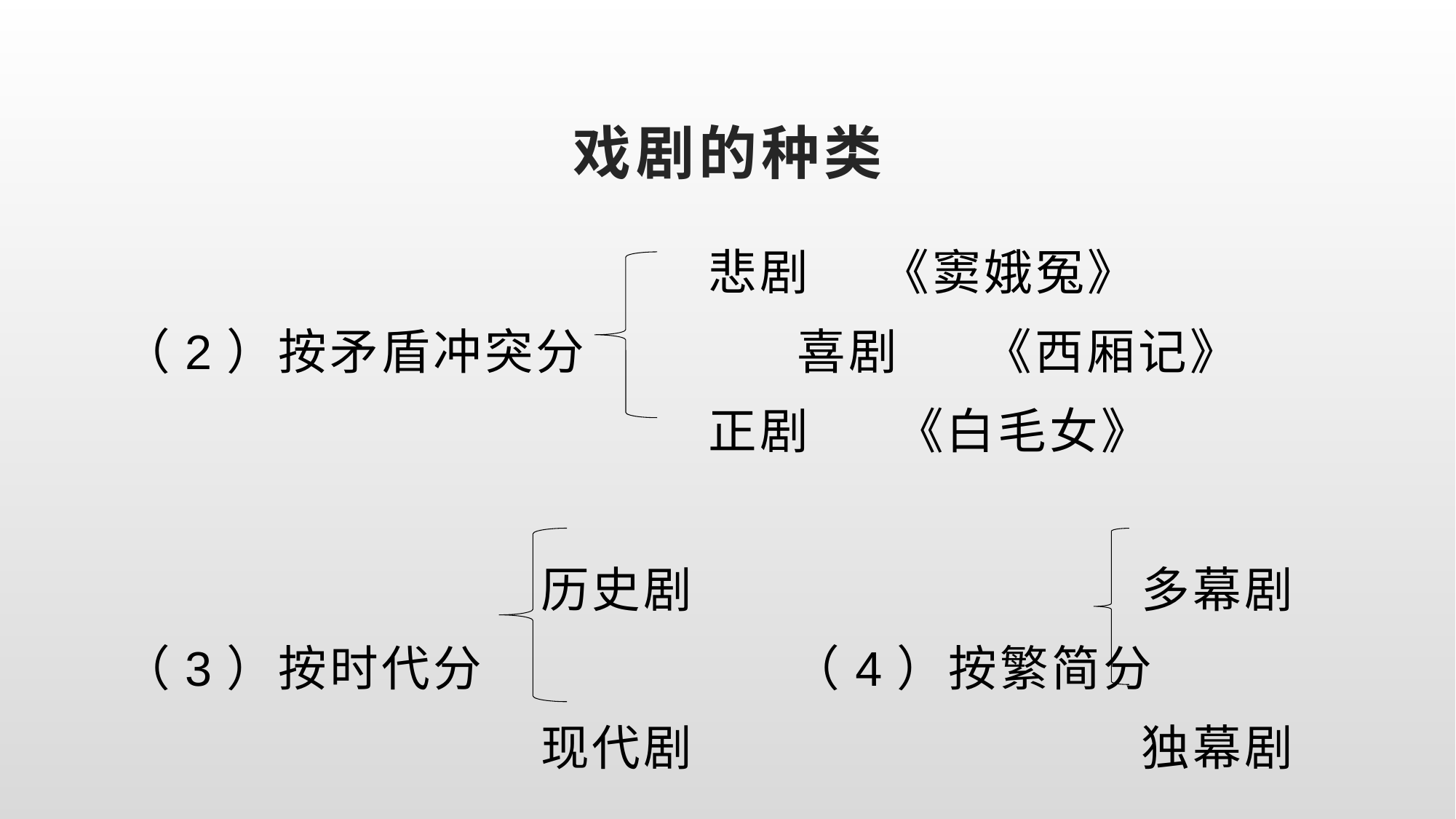

# 戏剧的种类
                                            悲剧     《窦娥冤》
  （2）按矛盾冲突分               喜剧      《西厢记》
                                            正剧      《白毛女》

                                历史剧                                多幕剧
  （3）按时代分                      （4）按繁简分
                                现代剧                                独幕剧